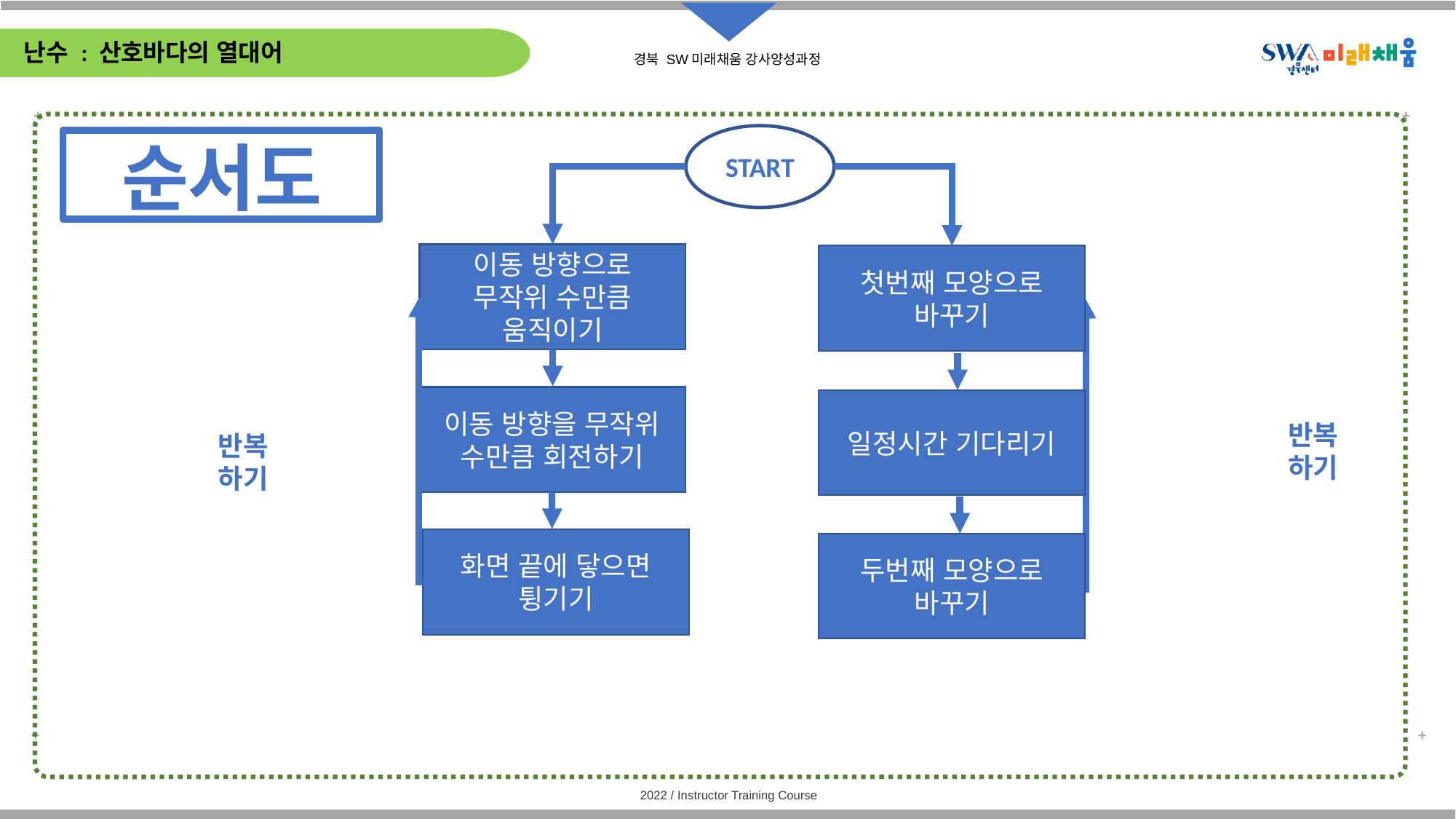

# 난수 : 산호바다의 열대어

START
순서도
이동 방향으로
무작위 수만큼 움직이기
첫번째 모양으로
바꾸기
이동 방향을 무작위 수만큼 회전하기
일정시간 기다리기
반복
하기
반복
하기
화면 끝에 닿으면 튕기기
두번째 모양으로
바꾸기